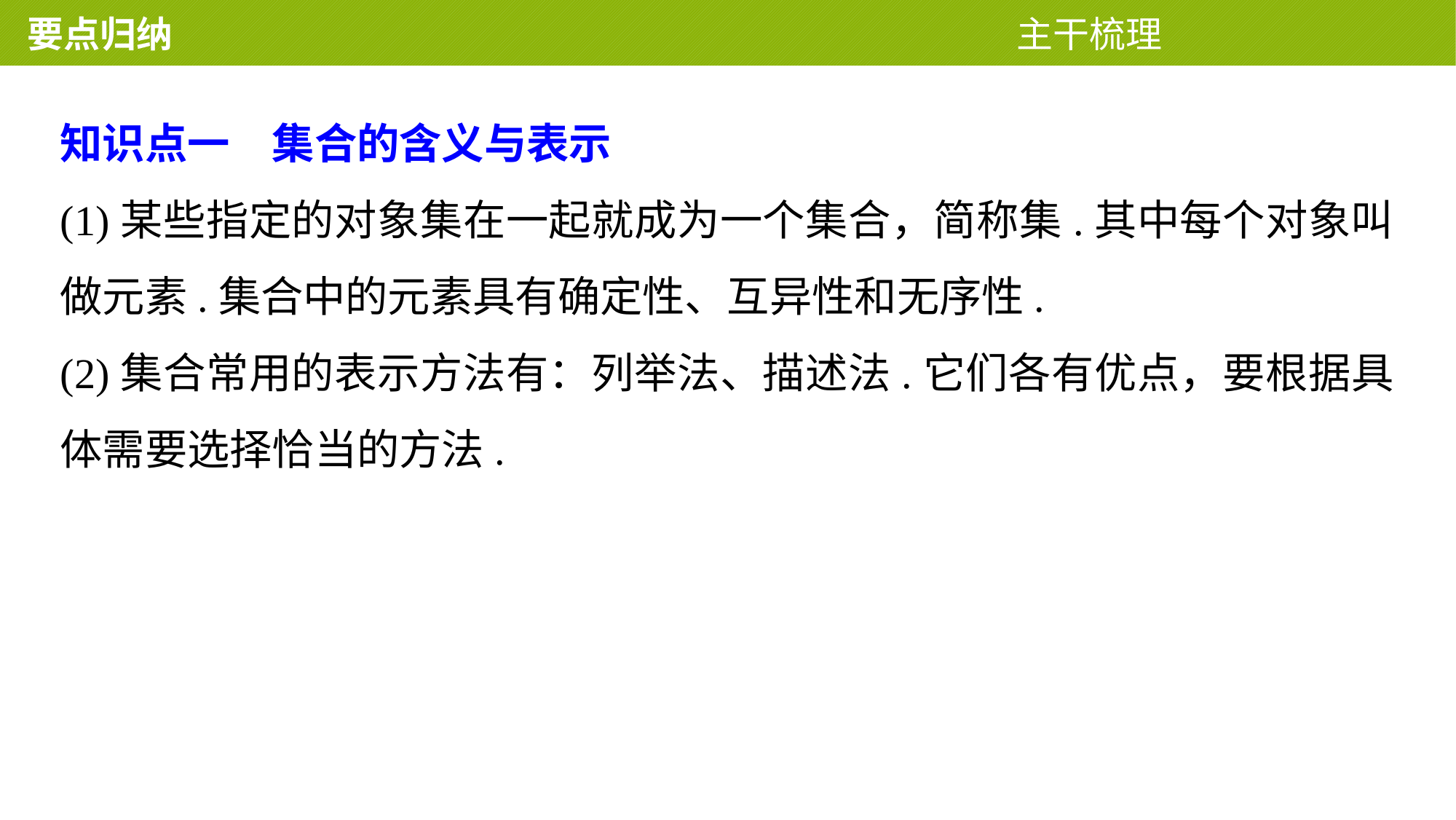

要点归纳                                                                                                       主干梳理
知识点一　集合的含义与表示
(1)某些指定的对象集在一起就成为一个集合，简称集.其中每个对象叫做元素.集合中的元素具有确定性、互异性和无序性.
(2)集合常用的表示方法有：列举法、描述法.它们各有优点，要根据具体需要选择恰当的方法.